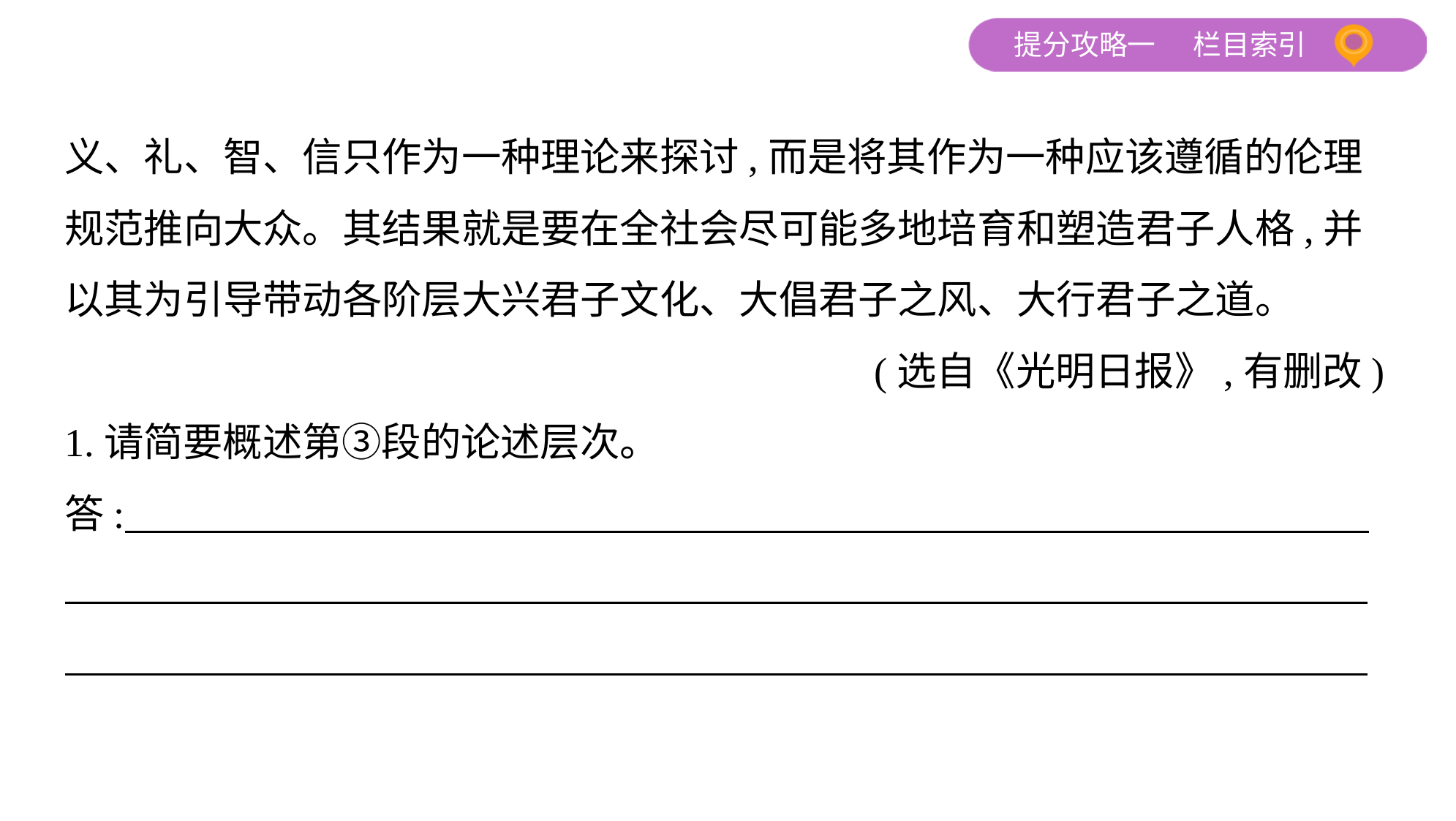

义、礼、智、信只作为一种理论来探讨,而是将其作为一种应该遵循的伦理
规范推向大众。其结果就是要在全社会尽可能多地培育和塑造君子人格,并
以其为引导带动各阶层大兴君子文化、大倡君子之风、大行君子之道。
                                                                                  (选自《光明日报》,有删改)
1.请简要概述第③段的论述层次。
答: